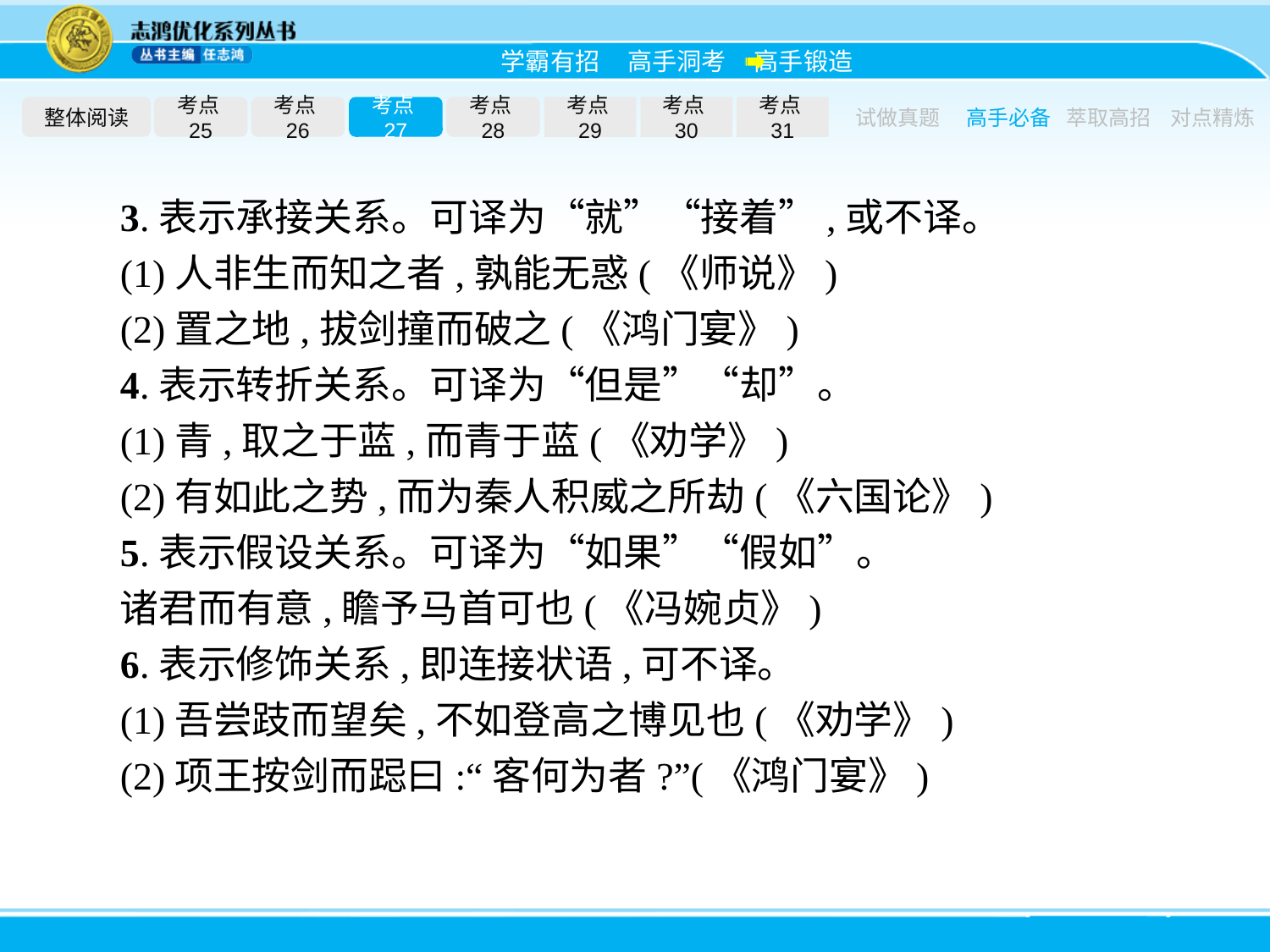

整体阅读
考点25
考点26
考点27
考点28
考点29
考点30
考点31
试做真题
高手必备
萃取高招
对点精炼
3.表示承接关系。可译为“就”“接着”,或不译。
(1)人非生而知之者,孰能无惑(《师说》)
(2)置之地,拔剑撞而破之(《鸿门宴》)
4.表示转折关系。可译为“但是”“却”。
(1)青,取之于蓝,而青于蓝(《劝学》)
(2)有如此之势,而为秦人积威之所劫(《六国论》)
5.表示假设关系。可译为“如果”“假如”。
诸君而有意,瞻予马首可也(《冯婉贞》)
6.表示修饰关系,即连接状语,可不译。
(1)吾尝跂而望矣,不如登高之博见也(《劝学》)
(2)项王按剑而跽曰:“客何为者?”(《鸿门宴》)